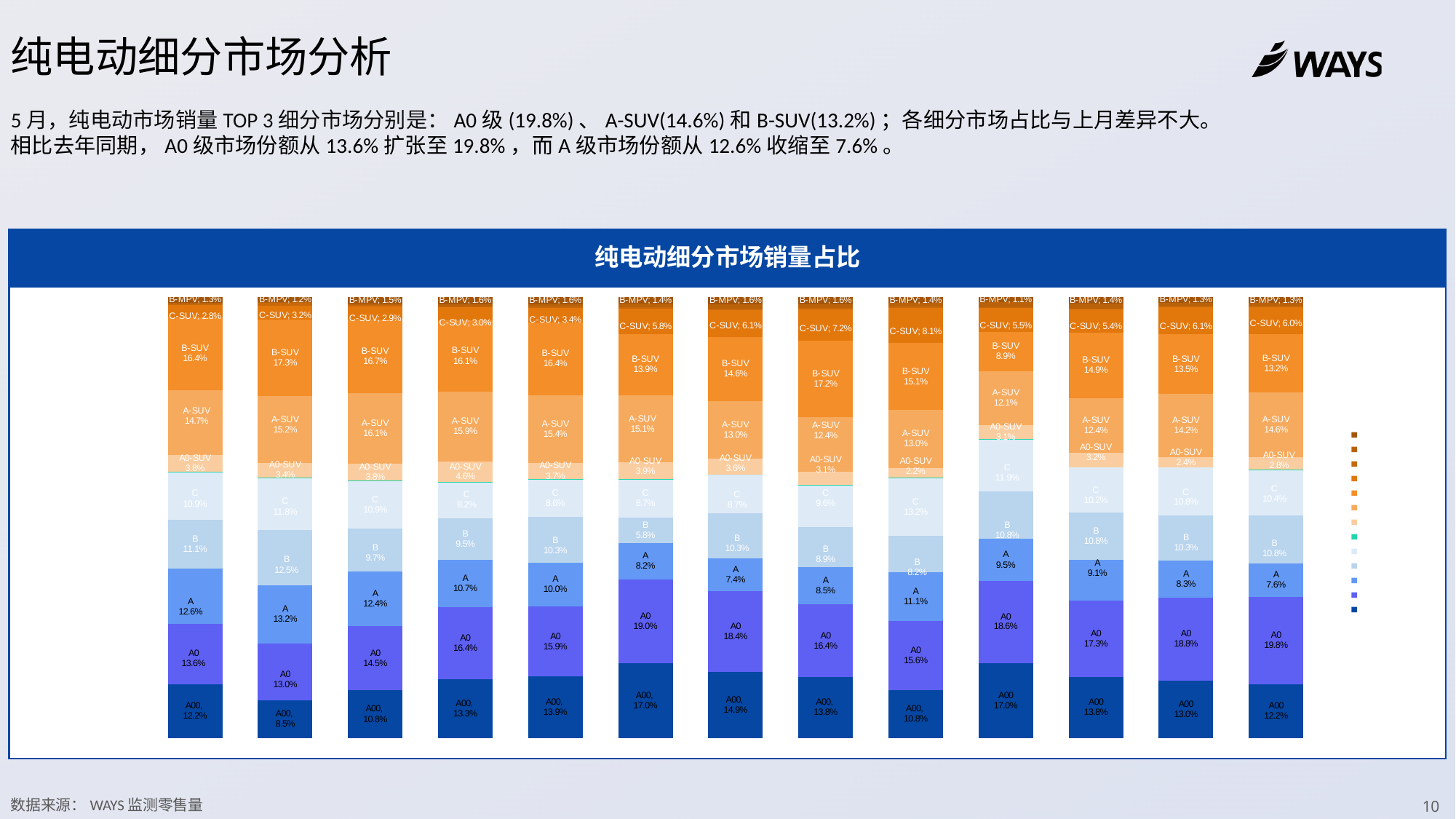

纯电动细分市场分析
5月，纯电动市场销量TOP 3细分市场分别是：A0级(19.8%)、A-SUV(14.6%)和B-SUV(13.2%)；各细分市场占比与上月差异不大。
相比去年同期，A0级市场份额从13.6%扩张至19.8%，而A级市场份额从12.6%收缩至7.6%。

纯电动细分市场销量占比

### Chart

| Category | A00 | A0 | A | B | C | 跑车 | A0-SUV | A-SUV | B-SUV | C-SUV | D-SUV | A-MPV | B-MPV |
|---|---|---|---|---|---|---|---|---|---|---|---|---|---|
| 5月 | 0.12209141073564903 | 0.1358659430638865 | 0.12590812562870235 | 0.11053984575835475 | 0.10949666554897358 | 0.00020284059626856095 | 0.03770558308392219 | 0.1469683610065861 | 0.16398213346911233 | 0.02814930723726968 | 0.002763185673658458 | 0.0023450856691048932 | 0.013362641729692138 |
| 6月 | 0.08494430984588465 | 0.1296794030553873 | 0.13201384682683895 | 0.1252586816071068 | 0.11800087489063867 | 0.00020400094218991856 | 0.033876775018507305 | 0.1516442055320008 | 0.17270046772999528 | 0.03207651928124369 | 0.005325055521905916 | 0.001909617067097382 | 0.011804714314556835 |
| 7月 | 0.10794478358005705 | 0.14531682274185853 | 0.12415503355292393 | 0.0966451171639025 | 0.10865945983580876 | 0.00014539259071166602 | 0.03800480409884239 | 0.1612137619206566 | 0.16679806607376524 | 0.029117426018720832 | 0.0028177493636514428 | 0.0035897635425007116 | 0.014862808780074253 |
| 8月 | 0.13322022570113878 | 0.1641962931544176 | 0.1066330771274089 | 0.09452713297858667 | 0.0816859892204999 | 0.00011139388019159747 | 0.04632957164768686 | 0.15854262529669333 | 0.16148513748575444 | 0.0295433707788146 | 0.0021250524836550905 | 0.005552556489550397 | 0.015711678363024086 |
| 9月 | 0.1393894616862502 | 0.15872512199241917 | 0.09979145650502573 | 0.10277358112278807 | 0.08562123386392734 | 0.00010103545555150361 | 0.037073697471429856 | 0.1536544050669281 | 0.1641573564073055 | 0.03438520714636407 | 0.0021675262573783508 | 0.005350143107250715 | 0.016487723402810996 |
| 10月 | 0.16998203702500045 | 0.18982698818816215 | 0.08183937318671448 | 0.05775185095457849 | 0.08689293712367863 | 8.5678663649202e-05 | 0.039128559357587286 | 0.15124499961592322 | 0.13915544473135308 | 0.057676512819300745 | 0.002449228005696154 | 0.009473401206591939 | 0.014153228903844904 |
| 11月 | 0.14944790758036722 | 0.18359067506329382 | 0.07362163053422122 | 0.10271817756313427 | 0.08682956407037849 | 7.978214156543199e-05 | 0.03618519030700168 | 0.13014062932153267 | 0.14614625662191774 | 0.06095488585834947 | 0.0023376167478671574 | 0.010556507031466076 | 0.016158543071718826 |
| 12月 | 0.13793804948525742 | 0.16448179126524953 | 0.08538960407906757 | 0.08938315117039955 | 0.09591121419639907 | 6.73797692242904e-05 | 0.030682414528114856 | 0.12360429934758242 | 0.17182877764028273 | 0.07193438247089388 | 0.002078406727610804 | 0.009376154040518565 | 0.016103764844605406 |
| 1月 | 0.1080840428425531 | 0.156204933975869 | 0.11083483446495564 | 0.08215937142358598 | 0.13243316756734563 | 0.00012830184805981946 | 0.022144898975124838 | 0.13042139458976768 | 0.15149625615207363 | 0.08067620206001447 | 0.0029278481727250797 | 0.007495393963654652 | 0.01353071289638856 |
| 2月 | 0.1702663769783352 | 0.18620478175914348 | 0.0947722983155923 | 0.10809590141722251 | 0.11908282265464175 | 5.942731089041129e-05 | 0.03105433557889332 | 0.12140761905667463 | 0.08943572579763337 | 0.05535059736332907 | 0.0010601832262849373 | 0.011866445438597325 | 0.010777737103084991 |
| 3月 | 0.1382126164932898 | 0.17317547325154412 | 0.09141181884491249 | 0.1084604572390973 | 0.10239826696176735 | 5.4783542397766086e-05 | 0.032071850963720776 | 0.12395167778511704 | 0.14903001825074583 | 0.05350786848193239 | 0.0006088799426494573 | 0.01158124086288775 | 0.014450333240462186 |
| 4月 | 0.12967900084257958 | 0.18836111904757571 | 0.0830241145180281 | 0.10328242066012379 | 0.10813407752095985 | 6.369391977841795e-05 | 0.023710516594085927 | 0.1422503607805599 | 0.13477815407741178 | 0.06068028745975909 | 0.003261128692654999 | 0.0072210706765932125 | 0.013372083500909003 |
| 5月 | 0.12199809205159756 | 0.19754178821772733 | 0.07573552793485323 | 0.10819311756003816 | 0.10363754510638887 | 7.085677943839954e-05 | 0.028271854995921414 | 0.14633134703922354 | 0.13229479185388987 | 0.06022999073677225 | 0.004242765695640752 | 0.005969251614152 | 0.013471429163959131 |
数据来源：WAYS监测零售量
10